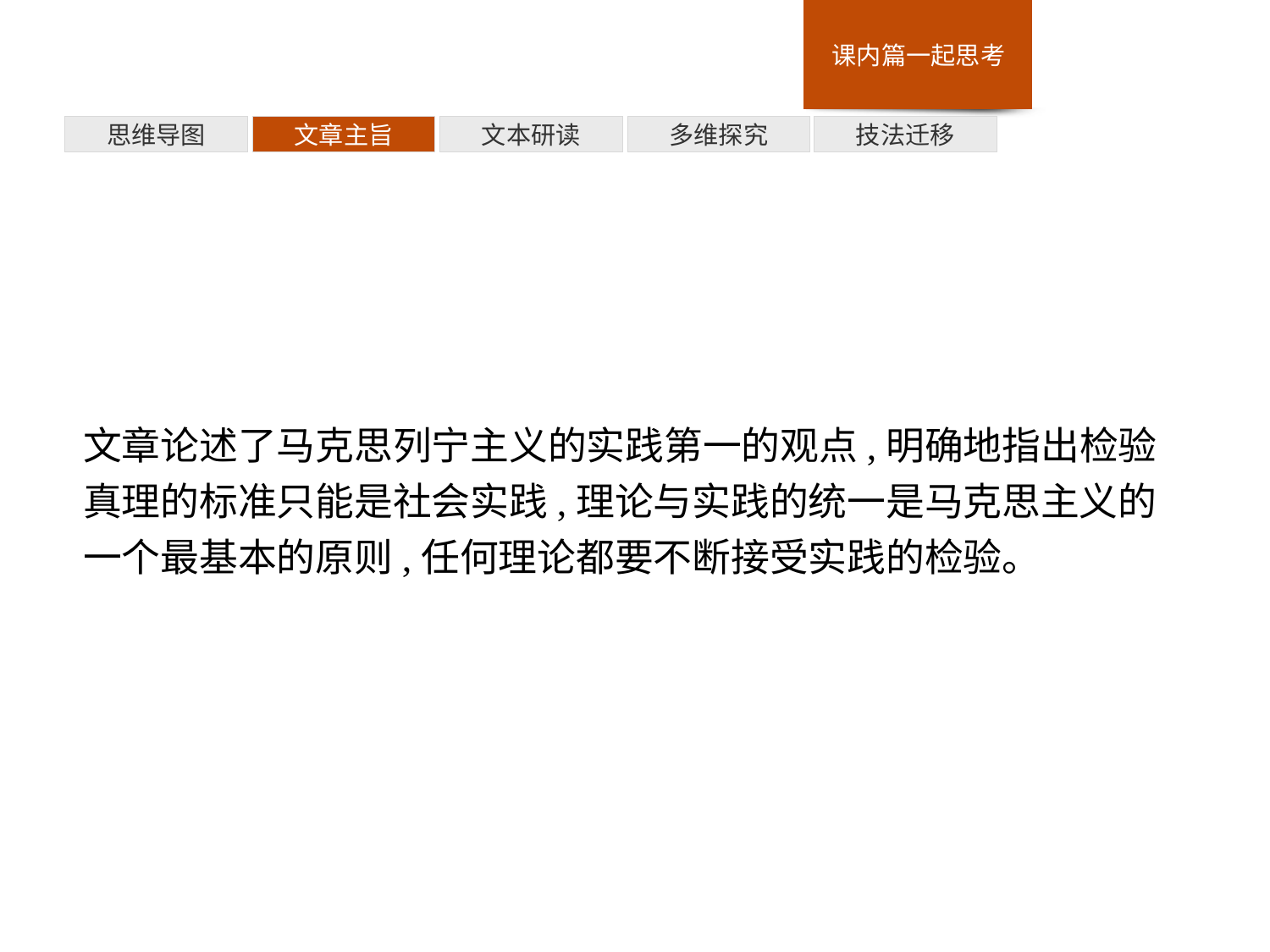

多维探究
思维导图
文章主旨
文本研读
技法迁移
文章论述了马克思列宁主义的实践第一的观点,明确地指出检验真理的标准只能是社会实践,理论与实践的统一是马克思主义的一个最基本的原则,任何理论都要不断接受实践的检验。